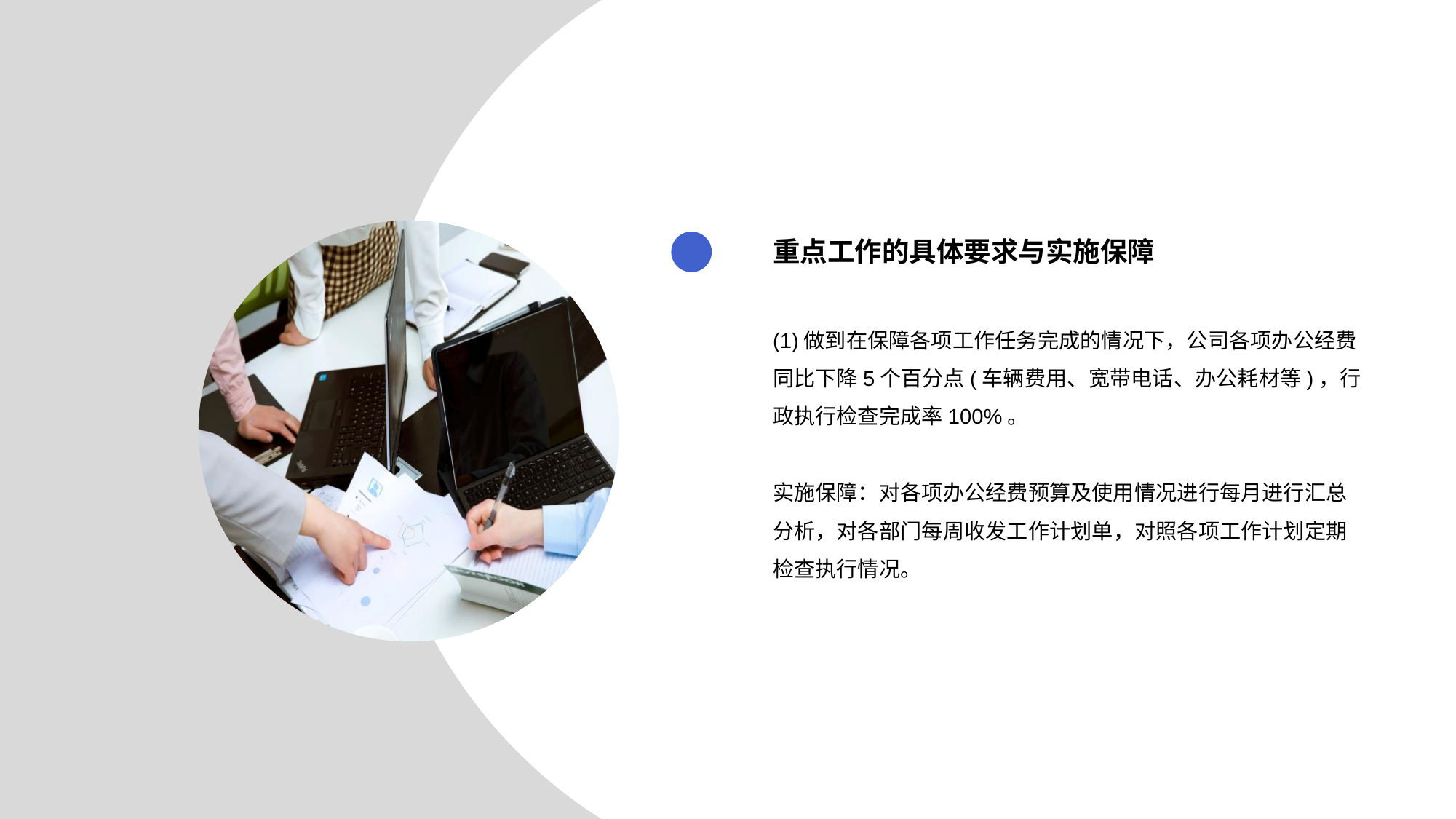

未来发展规划

重点工作的具体要求与实施保障
(1)做到在保障各项工作任务完成的情况下，公司各项办公经费同比下降5个百分点(车辆费用、宽带电话、办公耗材等)，行政执行检查完成率100%。

实施保障：对各项办公经费预算及使用情况进行每月进行汇总分析，对各部门每周收发工作计划单，对照各项工作计划定期检查执行情况。